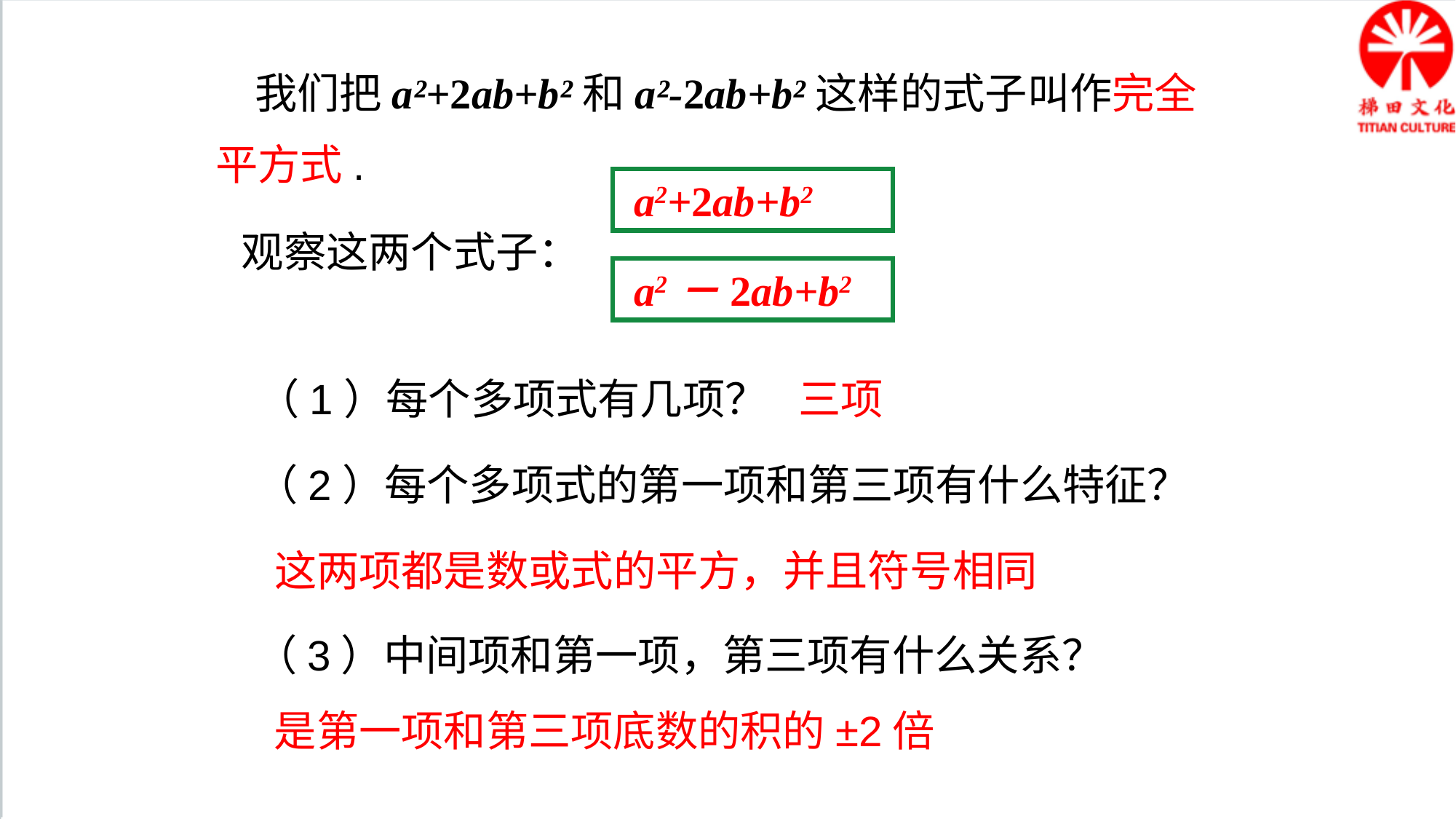

我们把a²+2ab+b²和a²-2ab+b²这样的式子叫作完全平方式.
 a2+2ab+b2
观察这两个式子：
 a2－2ab+b2
（1）每个多项式有几项？
三项
（2）每个多项式的第一项和第三项有什么特征？
这两项都是数或式的平方，并且符号相同
（3）中间项和第一项，第三项有什么关系？
是第一项和第三项底数的积的±2倍